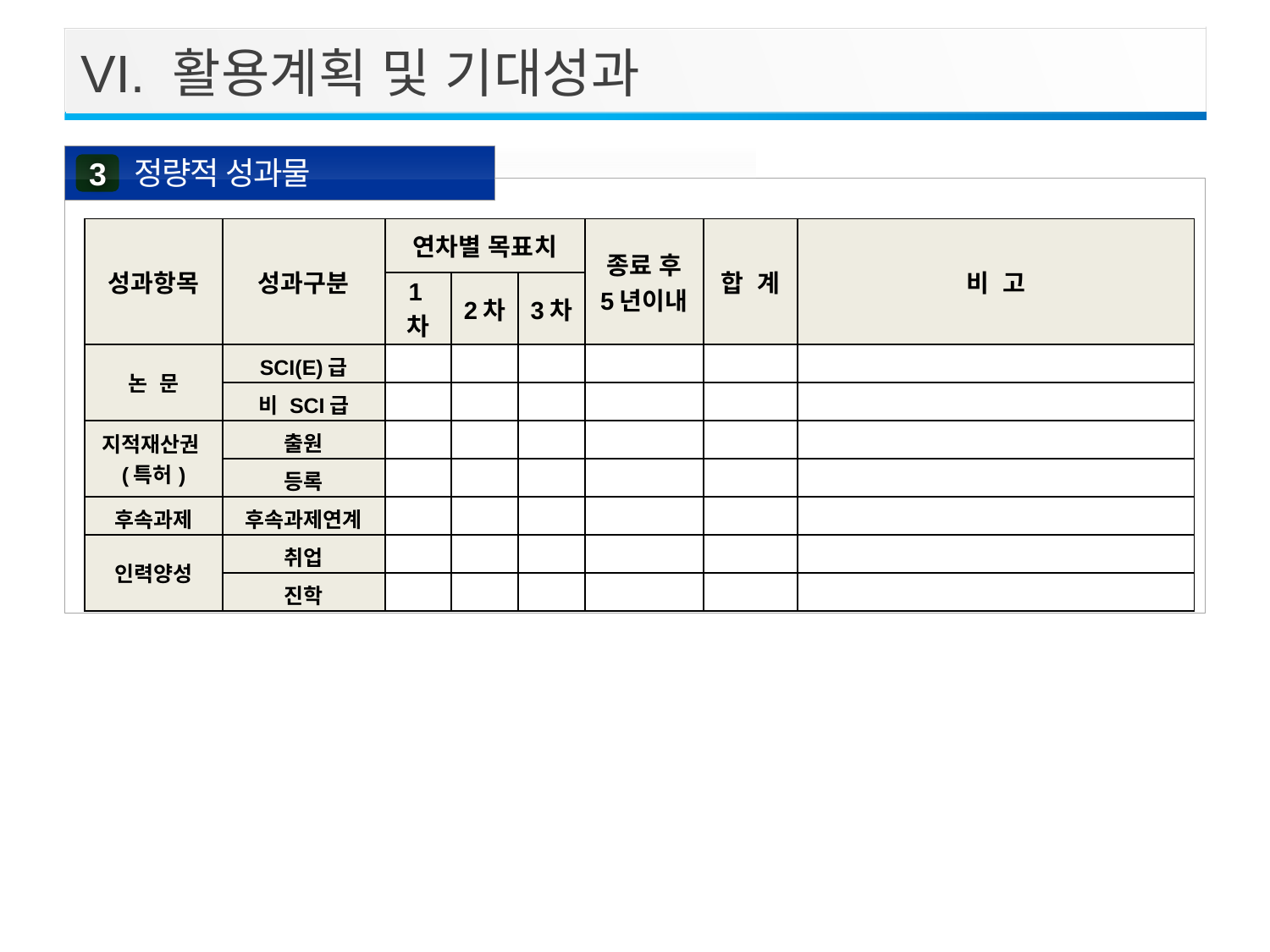

VI. 활용계획 및 기대성과

정량적 성과물

3

| 성과항목 | 성과구분 | 연차별 목표치 |  |  | 종료 후 5년이내 | 합 계 | 비 고 |
| --- | --- | --- | --- | --- | --- | --- | --- |
|  |  | 1차 | 2차 | 3차 |  |  |  |
| 논 문 | SCI(E)급 |  |  |  |  |  |  |
|  | 비 SCI급 |  |  |  |  |  |  |
| 지적재산권(특허) | 출원 |  |  |  |  |  |  |
|  | 등록 |  |  |  |  |  |  |
| 후속과제 | 후속과제연계 |  |  |  |  |  |  |
| 인력양성 | 취업 |  |  |  |  |  |  |
|  | 진학 |  |  |  |  |  |  |